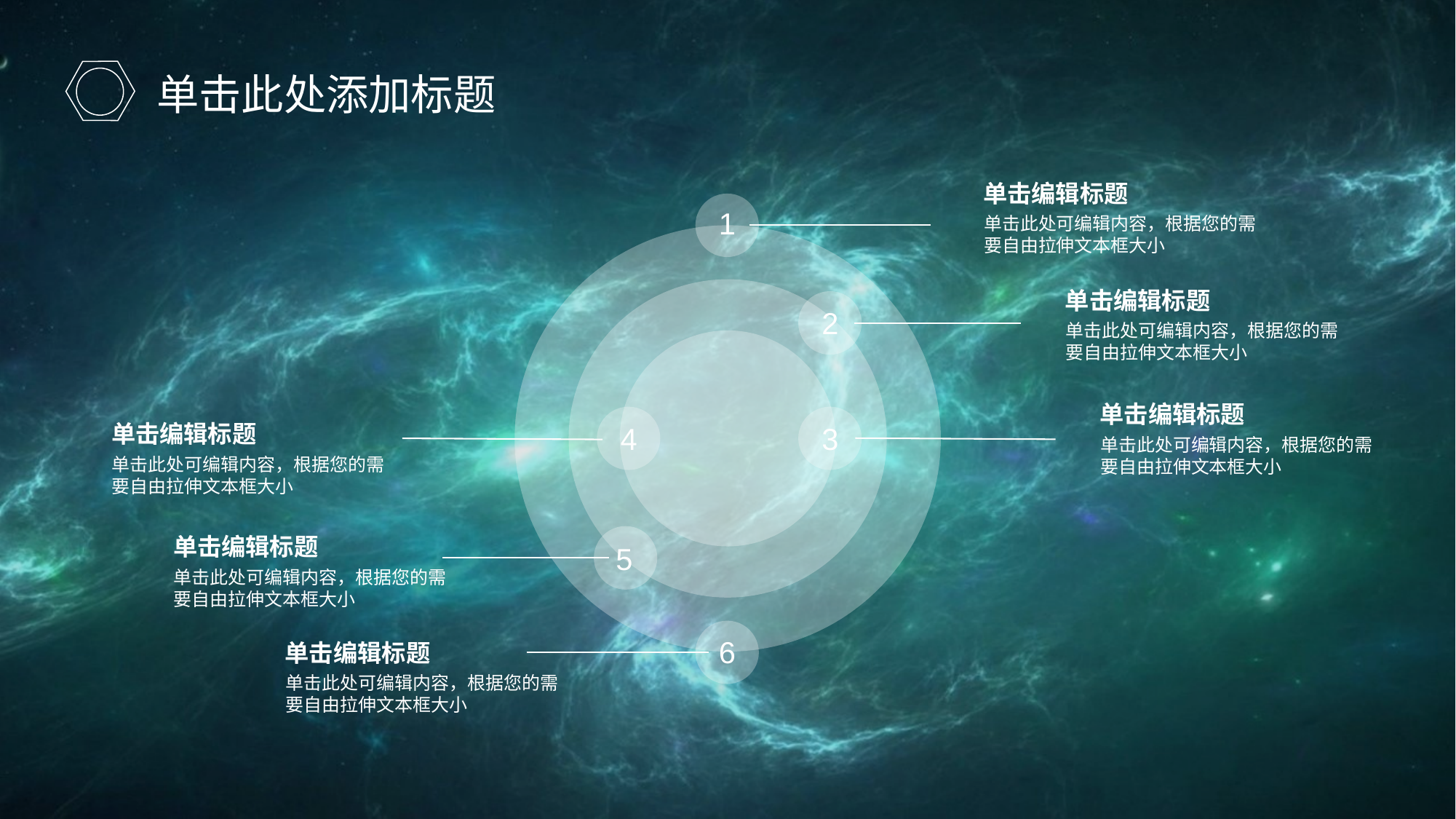

单击此处添加标题
单击编辑标题

1
单击此处可编辑内容，根据您的需要自由拉伸文本框大小

单击编辑标题

2
单击此处可编辑内容，根据您的需要自由拉伸文本框大小

单击编辑标题

4
3
单击编辑标题
单击此处可编辑内容，根据您的需要自由拉伸文本框大小
单击此处可编辑内容，根据您的需要自由拉伸文本框大小

单击编辑标题
5
单击此处可编辑内容，根据您的需要自由拉伸文本框大小

6
单击编辑标题
单击此处可编辑内容，根据您的需要自由拉伸文本框大小